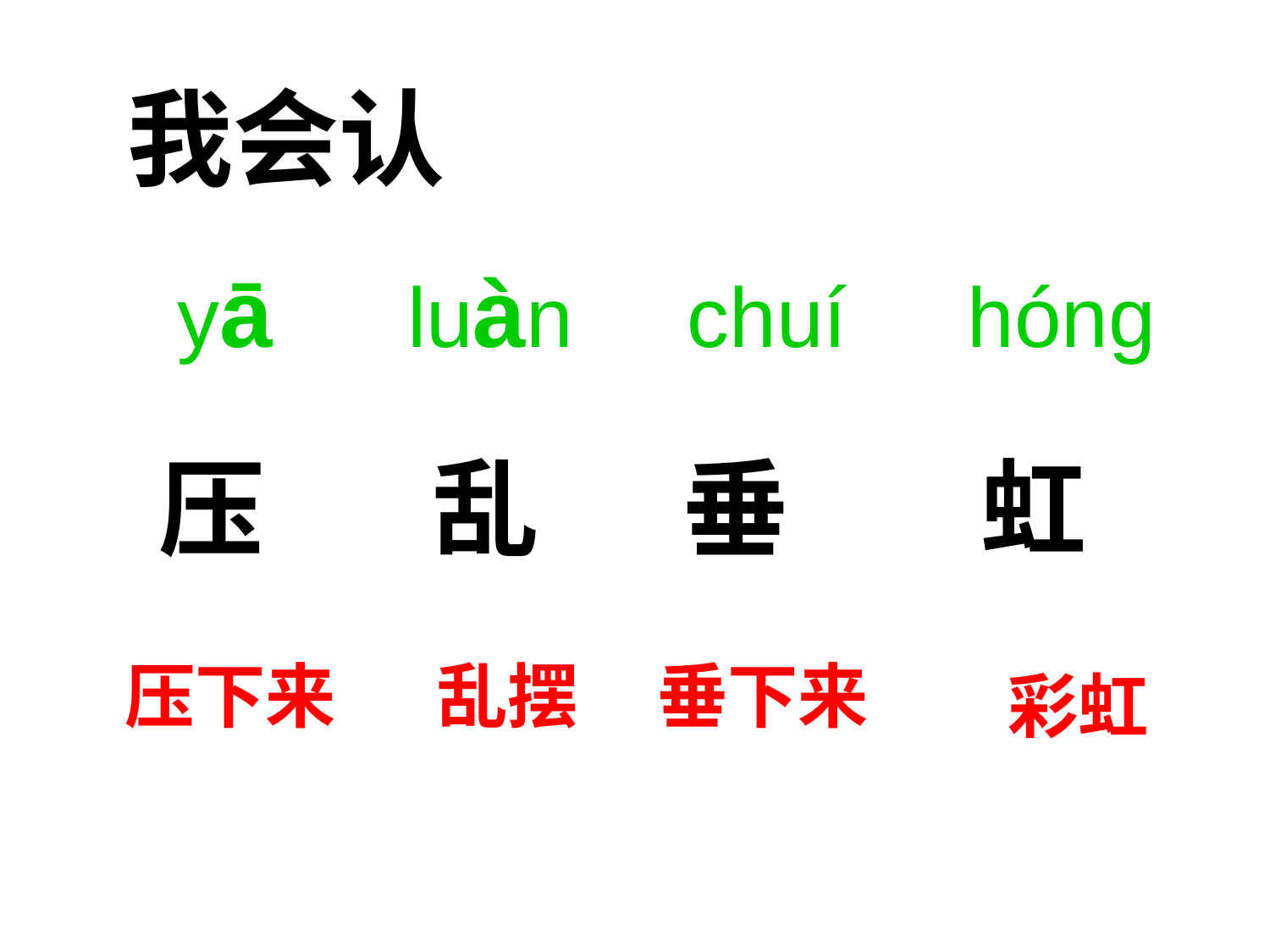

我会认
yā
luàn
chuí
hóng
     压       乱      垂        虹
      压下来
乱摆
垂下来
彩虹